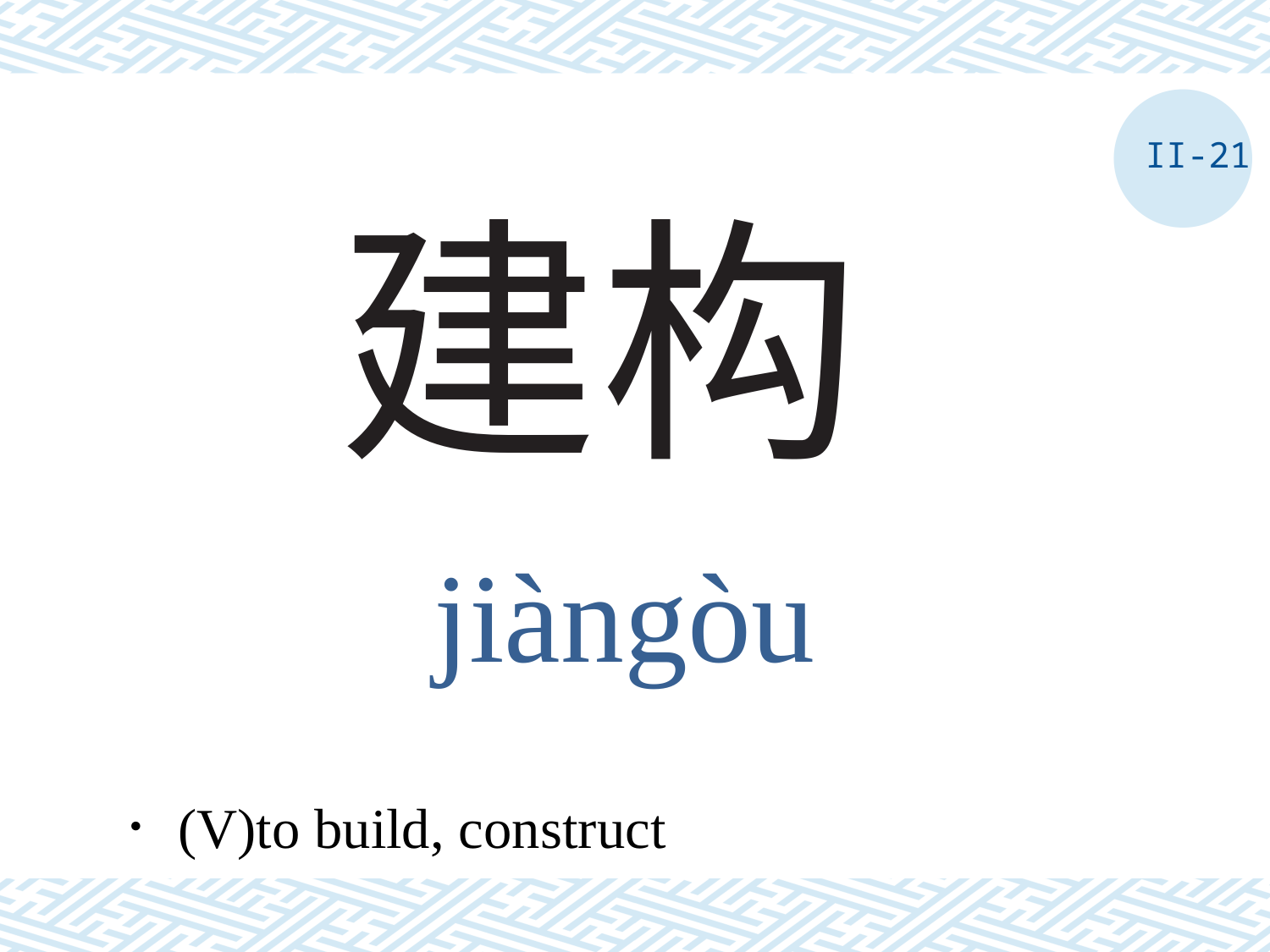

II-21

# 建构
jiàngòu
．(V)to build, construct